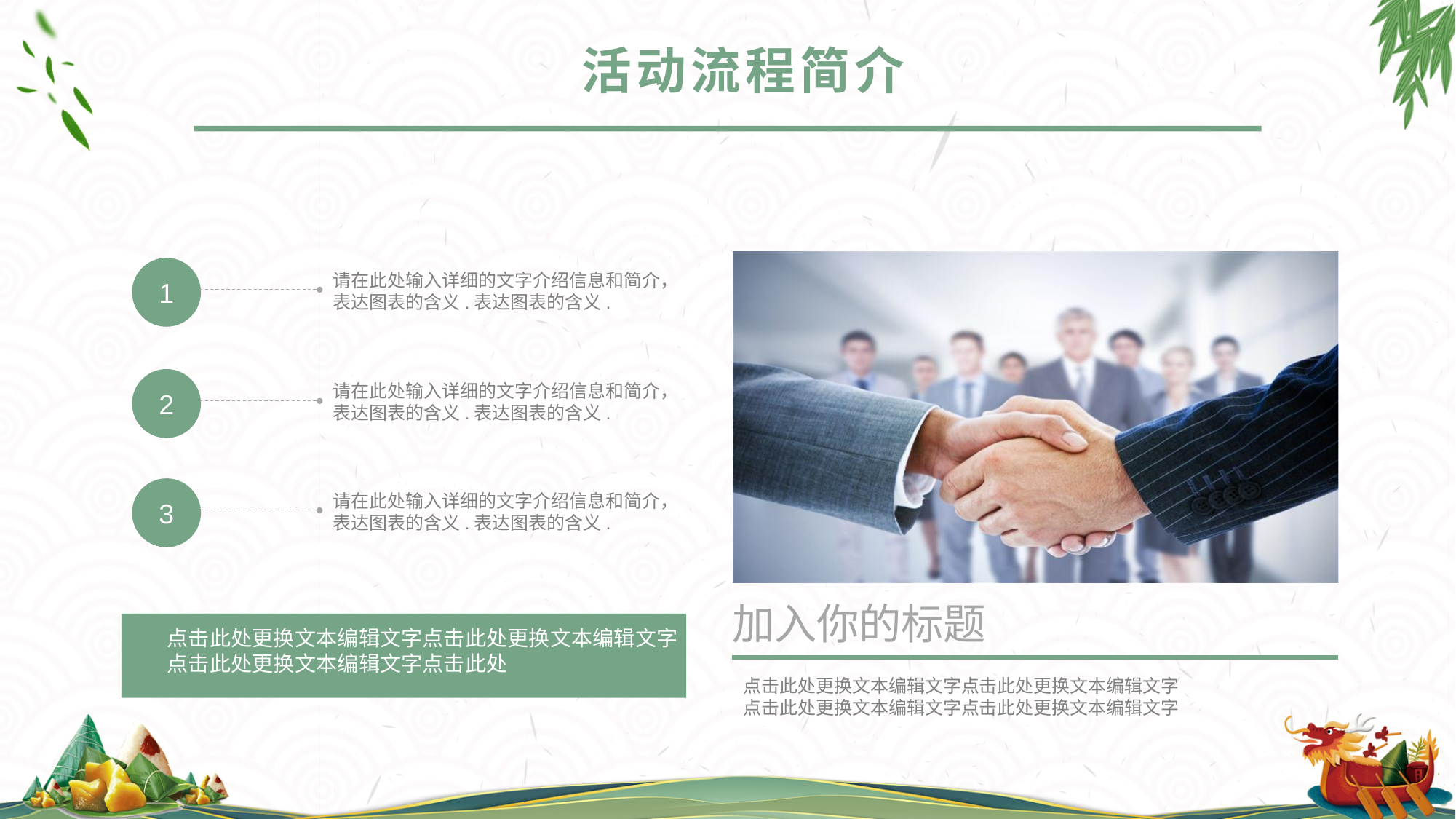

活动流程简介

加入你的标题
点击此处更换文本编辑文字点击此处更换文本编辑文字
点击此处更换文本编辑文字点击此处更换文本编辑文字
1
请在此处输入详细的文字介绍信息和简介，表达图表的含义.表达图表的含义.

2
请在此处输入详细的文字介绍信息和简介，表达图表的含义.表达图表的含义.

3
请在此处输入详细的文字介绍信息和简介，表达图表的含义.表达图表的含义.

点击此处更换文本编辑文字点击此处更换文本编辑文字点击此处更换文本编辑文字点击此处